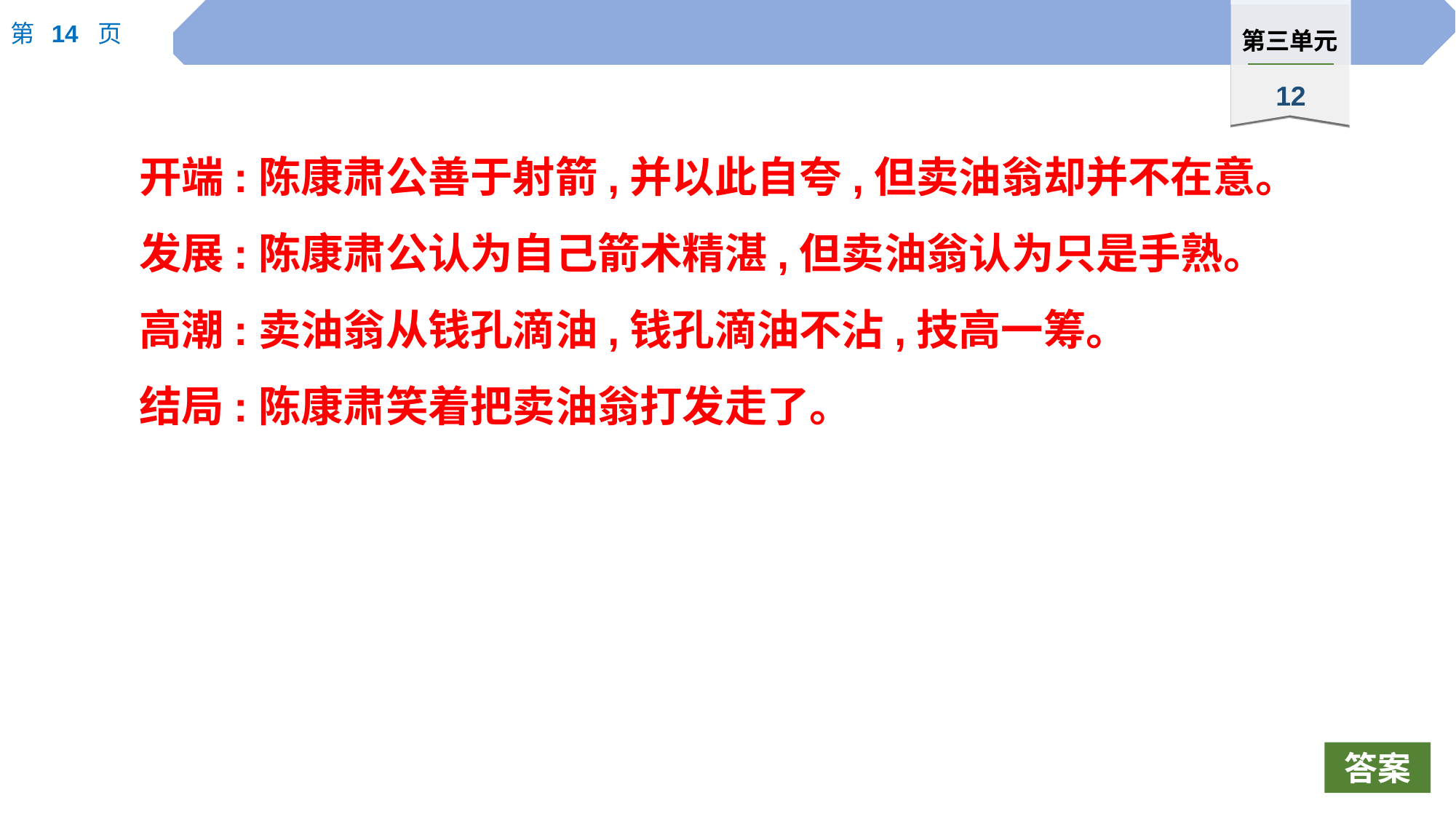

开端:陈康肃公善于射箭,并以此自夸,但卖油翁却并不在意。
发展:陈康肃公认为自己箭术精湛,但卖油翁认为只是手熟。
高潮:卖油翁从钱孔滴油,钱孔滴油不沾,技高一筹。
结局:陈康肃笑着把卖油翁打发走了。
答案